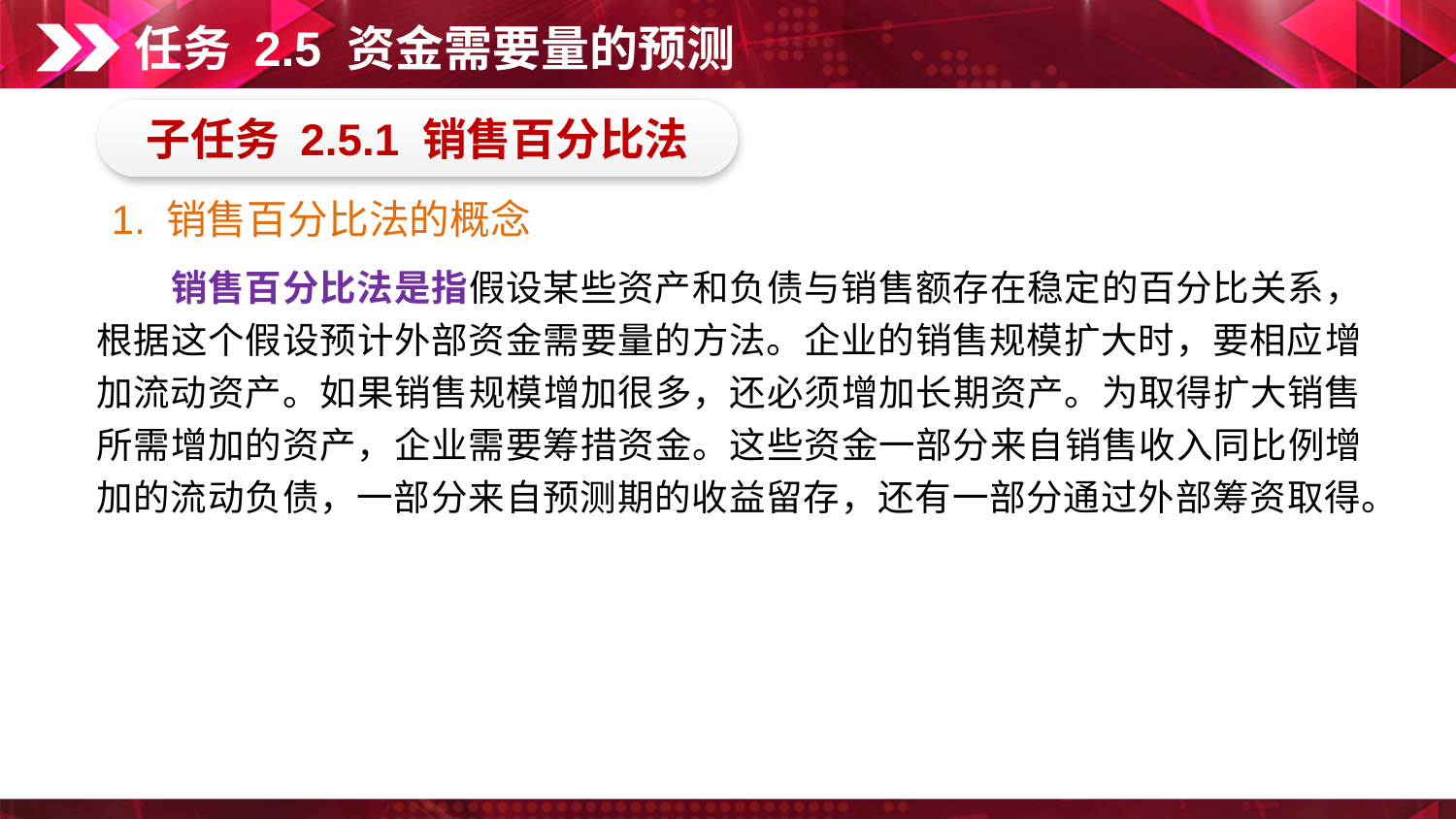

任务 2.5 资金需要量的预测

子任务 2.5.1 销售百分比法
1. 销售百分比法的概念
　　销售百分比法是指假设某些资产和负债与销售额存在稳定的百分比关系，根据这个假设预计外部资金需要量的方法。企业的销售规模扩大时，要相应增加流动资产。如果销售规模增加很多，还必须增加长期资产。为取得扩大销售所需增加的资产，企业需要筹措资金。这些资金一部分来自销售收入同比例增加的流动负债，一部分来自预测期的收益留存，还有一部分通过外部筹资取得。